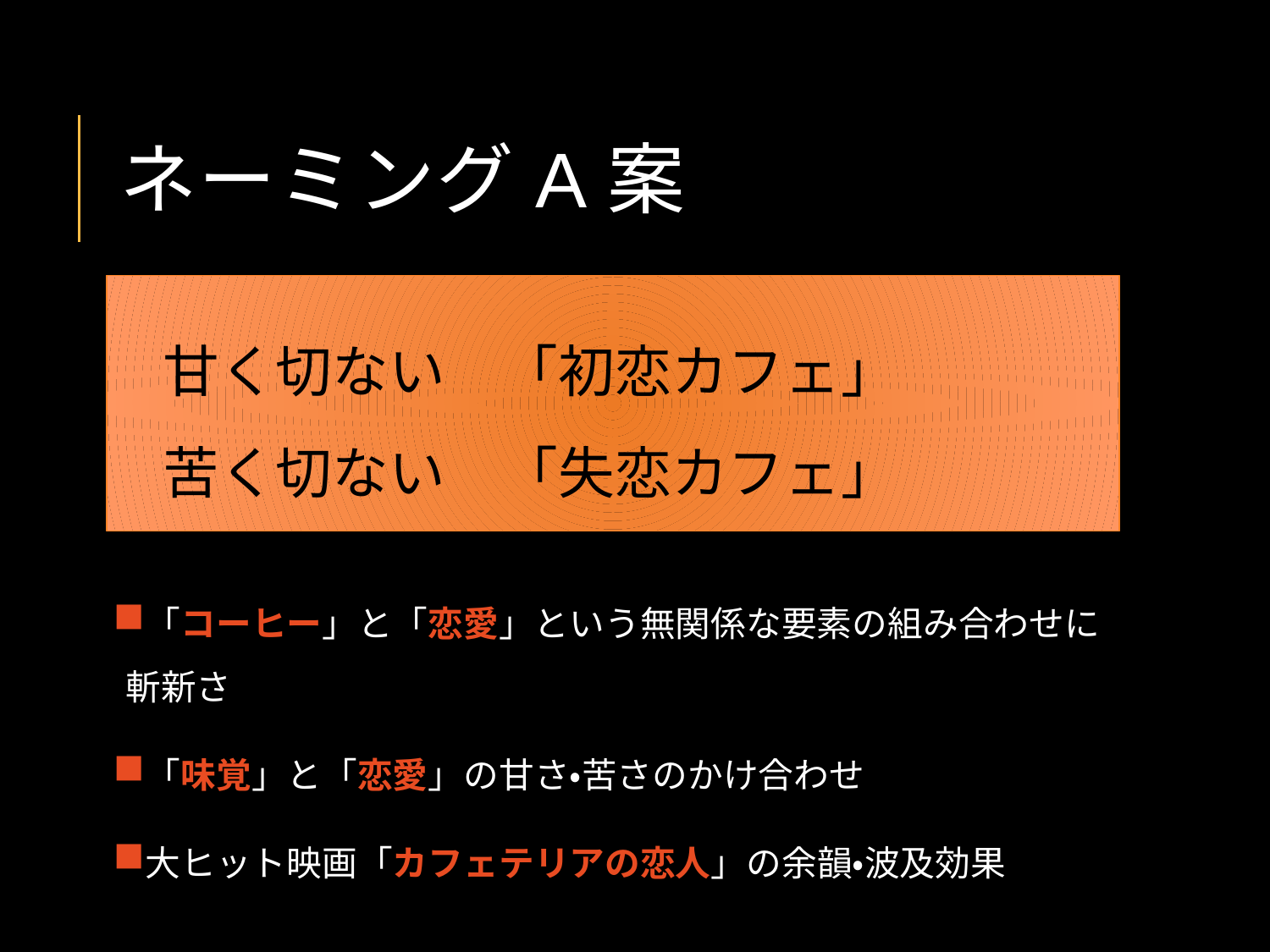

# ネーミングA案
甘く切ない　「初恋カフェ」
苦く切ない　「失恋カフェ」
「コーヒー」と「恋愛」という無関係な要素の組み合わせに斬新さ
「味覚」と「恋愛」の甘さ・苦さのかけ合わせ
大ヒット映画「カフェテリアの恋人」の余韻・波及効果